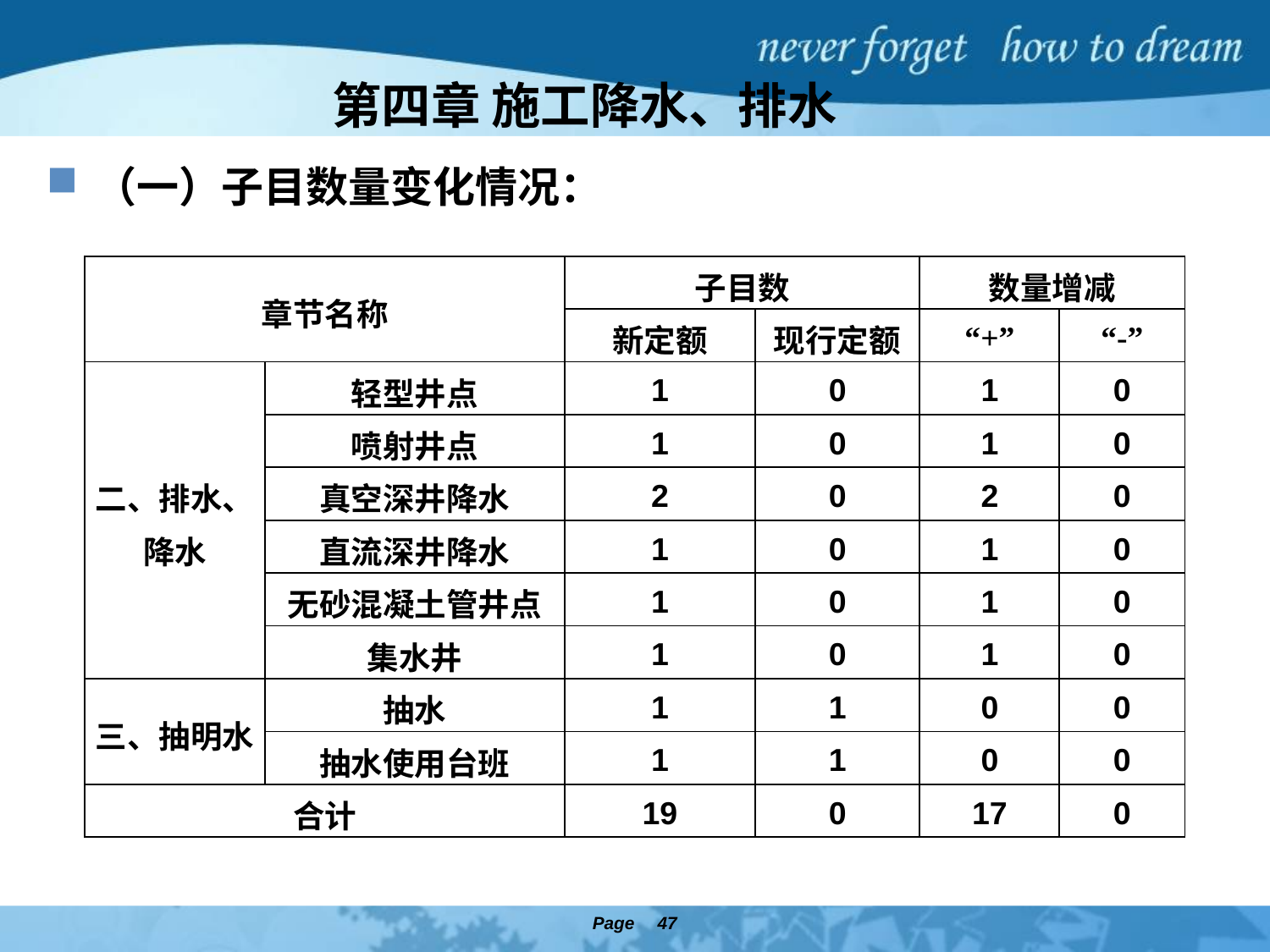

# 第四章 施工降水、排水
（一）子目数量变化情况：

| 章节名称 |  | 子目数 |  | 数量增减 |  |
| --- | --- | --- | --- | --- | --- |
|  |  | 新定额 | 现行定额 | “+” | “-” |
| 二、排水、降水 | 轻型井点 | 1 | 0 | 1 | 0 |
|  | 喷射井点 | 1 | 0 | 1 | 0 |
|  | 真空深井降水 | 2 | 0 | 2 | 0 |
|  | 直流深井降水 | 1 | 0 | 1 | 0 |
|  | 无砂混凝土管井点 | 1 | 0 | 1 | 0 |
|  | 集水井 | 1 | 0 | 1 | 0 |
| 三、抽明水 | 抽水 | 1 | 1 | 0 | 0 |
|  | 抽水使用台班 | 1 | 1 | 0 | 0 |
| 合计 |  | 19 | 0 | 17 | 0 |